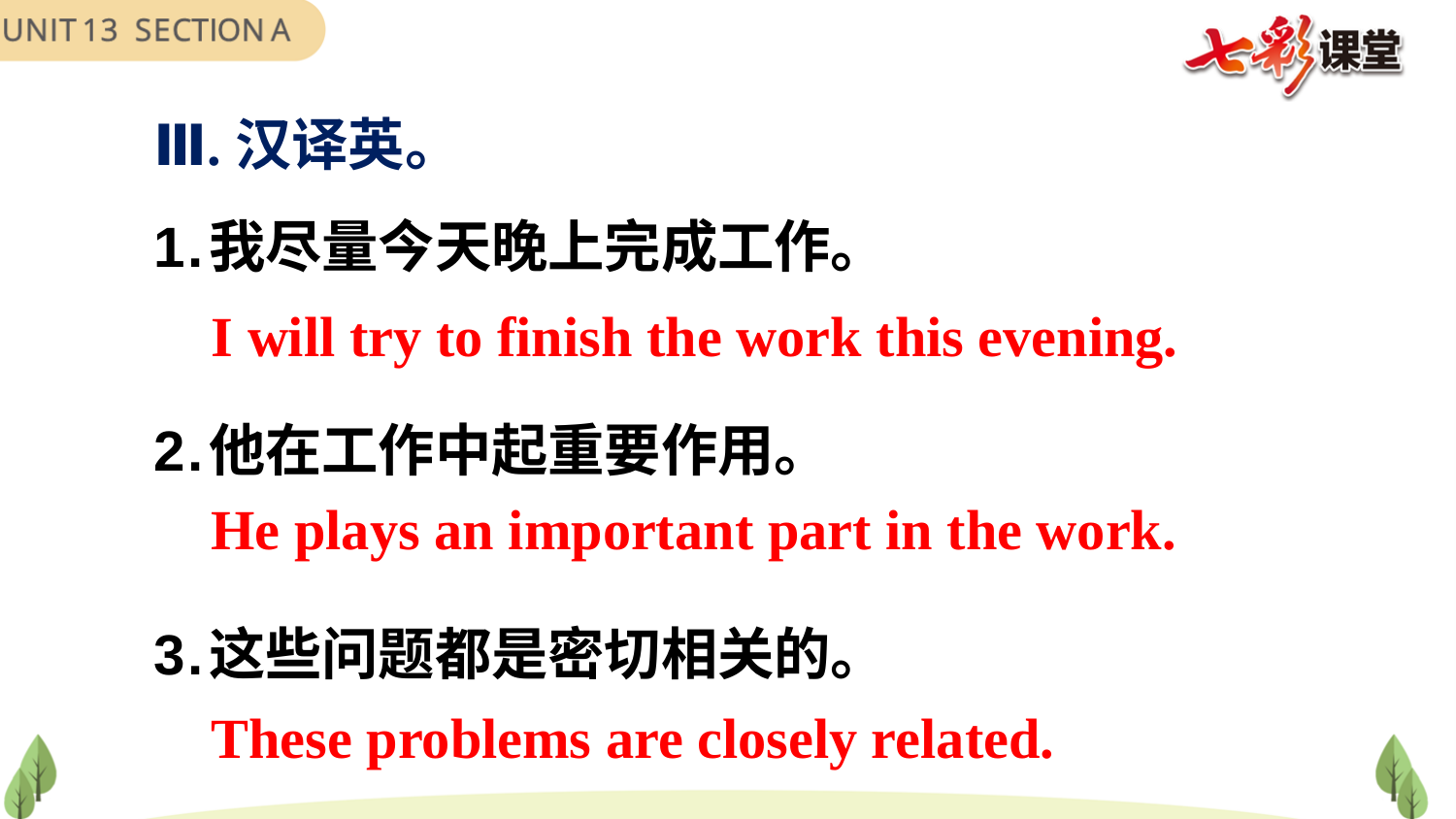

Ⅲ.汉译英。
我尽量今天晚上完成工作。

他在工作中起重要作用。

这些问题都是密切相关的。
I will try to finish the work this evening.
He plays an important part in the work.
These problems are closely related.